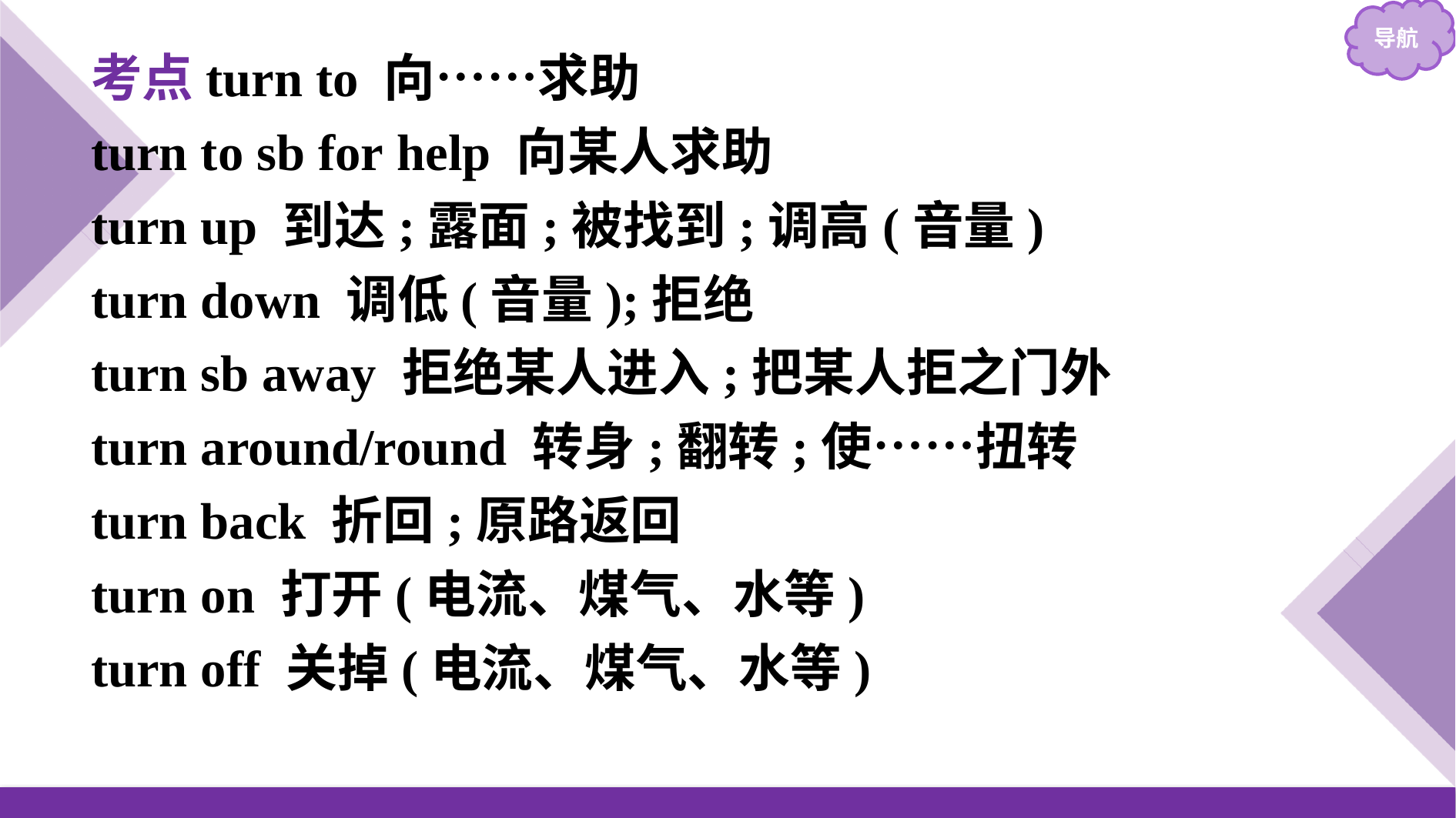

考点turn to 向……求助
turn to sb for help 向某人求助
turn up 到达;露面;被找到;调高(音量)
turn down 调低(音量);拒绝
turn sb away 拒绝某人进入;把某人拒之门外
turn around/round 转身;翻转;使……扭转
turn back 折回;原路返回
turn on 打开(电流、煤气、水等)
turn off 关掉(电流、煤气、水等)